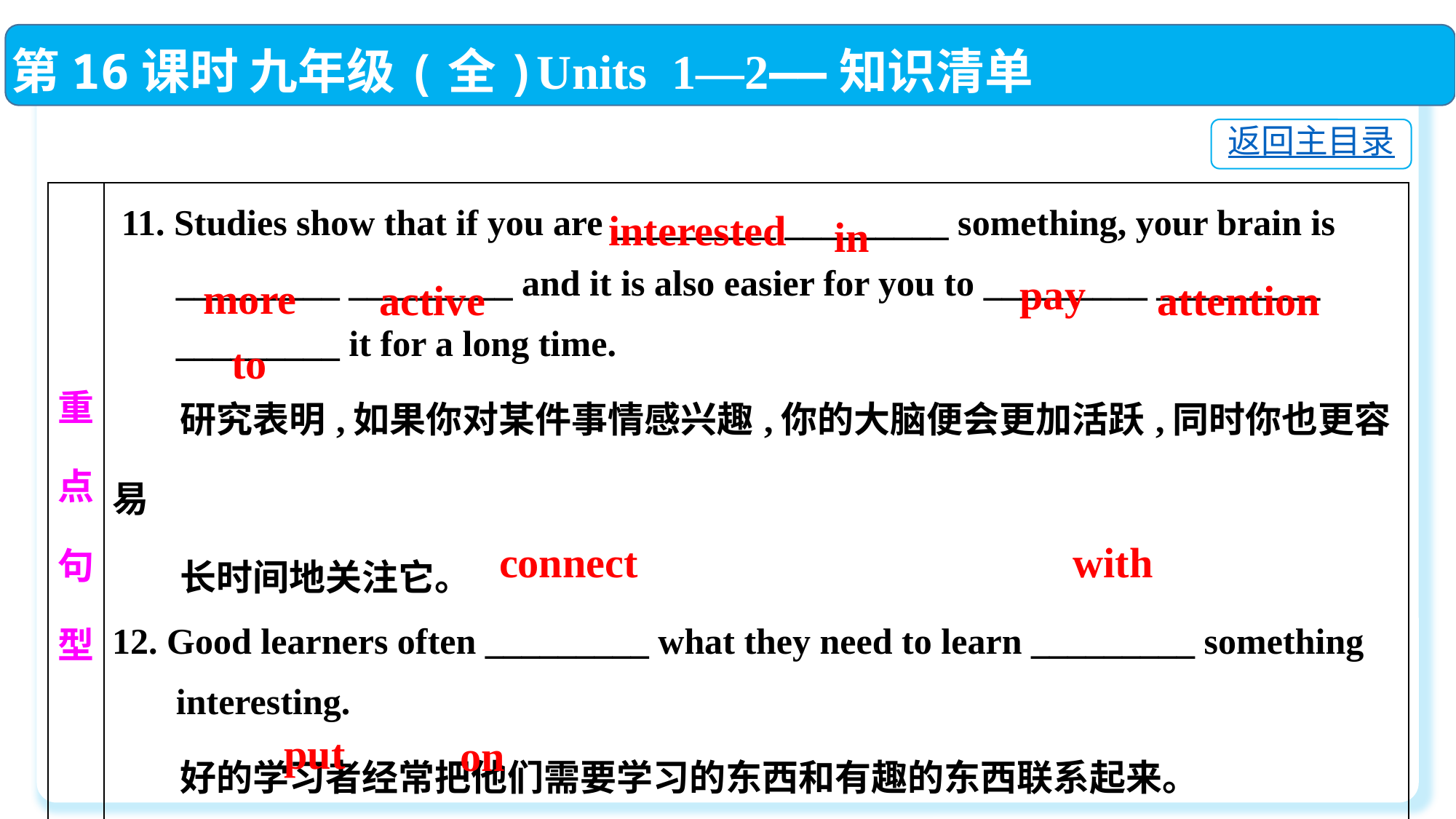

第16课时 九年级(全)Units  1—2——知识清单

返回主目录
| 重点 句型 | 11. Studies show that if you are \_\_\_\_\_\_\_\_\_ \_\_\_\_\_\_\_\_\_ something, your brain is \_\_\_\_\_\_\_\_\_ \_\_\_\_\_\_\_\_\_ and it is also easier for you to \_\_\_\_\_\_\_\_\_ \_\_\_\_\_\_\_\_\_ \_\_\_\_\_\_\_\_\_ it for a long time. 研究表明,如果你对某件事情感兴趣,你的大脑便会更加活跃,同时你也更容易 长时间地关注它。 12. Good learners often \_\_\_\_\_\_\_\_\_ what they need to learn \_\_\_\_\_\_\_\_\_ something interesting. 好的学习者经常把他们需要学习的东西和有趣的东西联系起来。 13. I’ve \_\_\_\_\_\_\_\_\_ \_\_\_\_\_\_\_\_\_ five pounds! 我已经胖了五磅! |
| --- | --- |
interested
in
pay
more
active
attention
to
with
connect
put
on